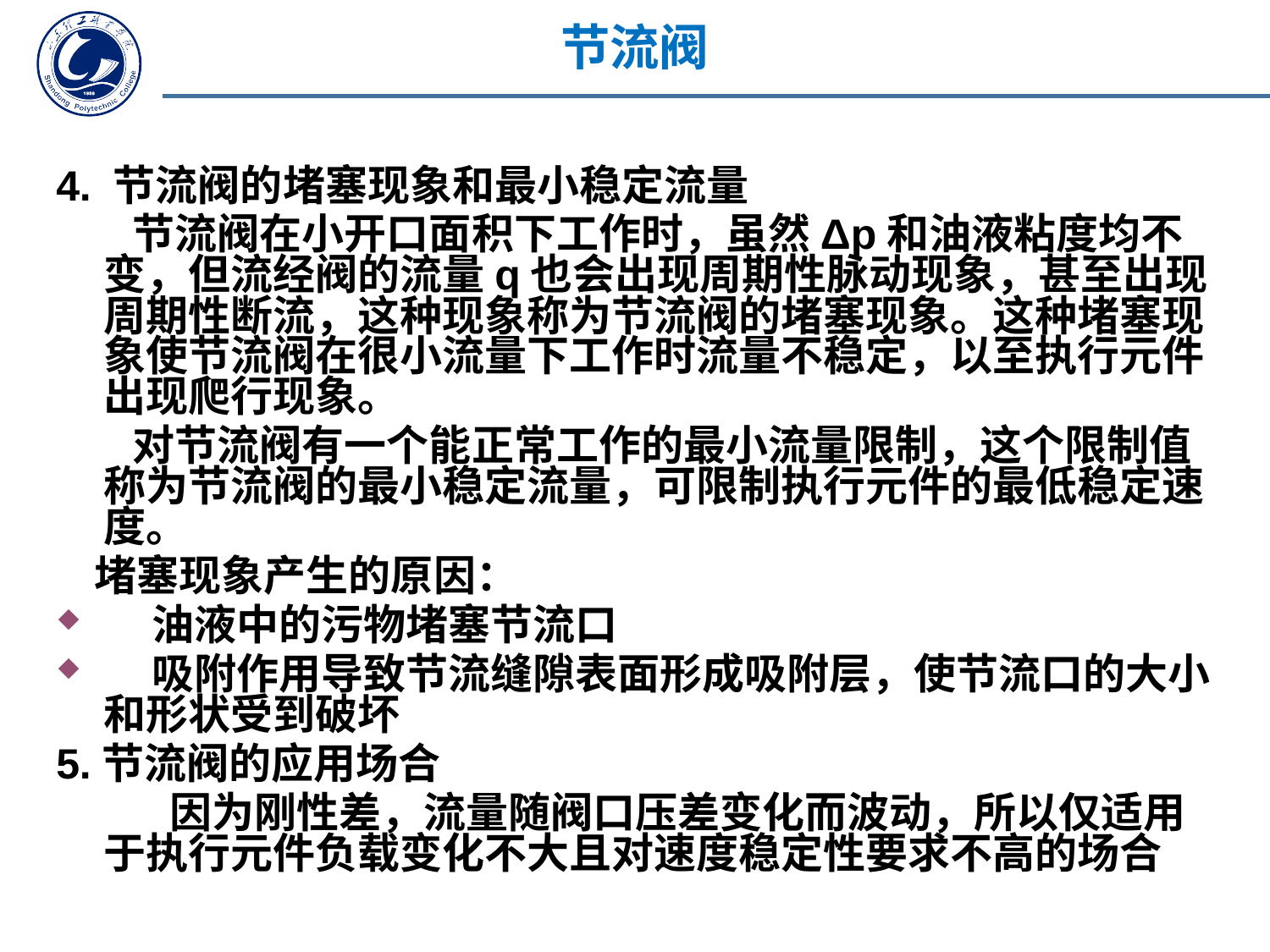

节流阀

4. 节流阀的堵塞现象和最小稳定流量
       节流阀在小开口面积下工作时，虽然Δp和油液粘度均不变，但流经阀的流量q也会出现周期性脉动现象，甚至出现周期性断流，这种现象称为节流阀的堵塞现象。这种堵塞现象使节流阀在很小流量下工作时流量不稳定，以至执行元件出现爬行现象。
       对节流阀有一个能正常工作的最小流量限制，这个限制值称为节流阀的最小稳定流量，可限制执行元件的最低稳定速度。
   堵塞现象产生的原因：
    油液中的污物堵塞节流口
    吸附作用导致节流缝隙表面形成吸附层，使节流口的大小和形状受到破坏
5.节流阀的应用场合
  　　因为刚性差，流量随阀口压差变化而波动，所以仅适用于执行元件负载变化不大且对速度稳定性要求不高的场合